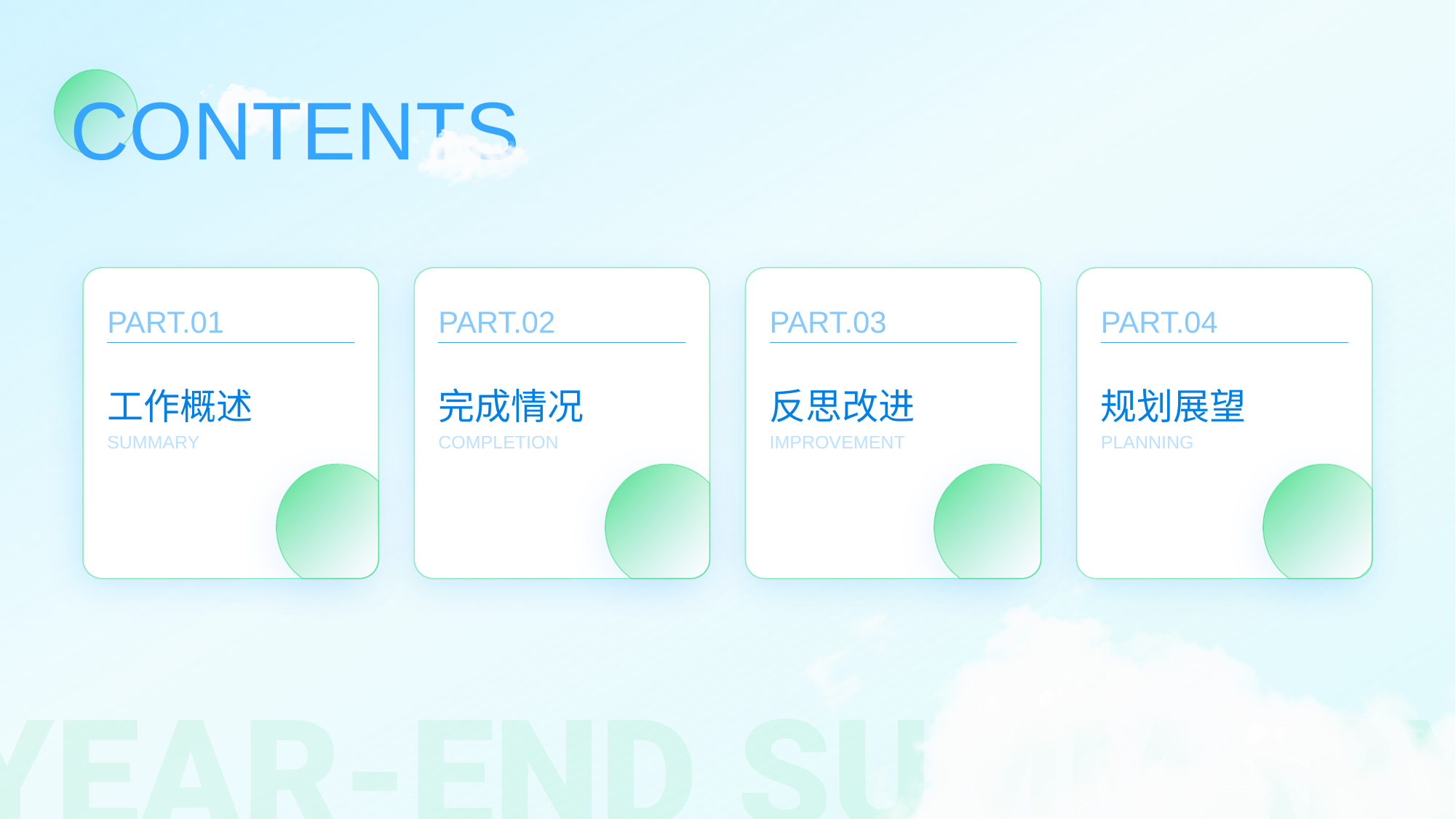

PART.01
PART.02
PART.03
PART.04
工作概述
SUMMARY
完成情况
COMPLETION
反思改进
IMPROVEMENT
规划展望
PLANNING